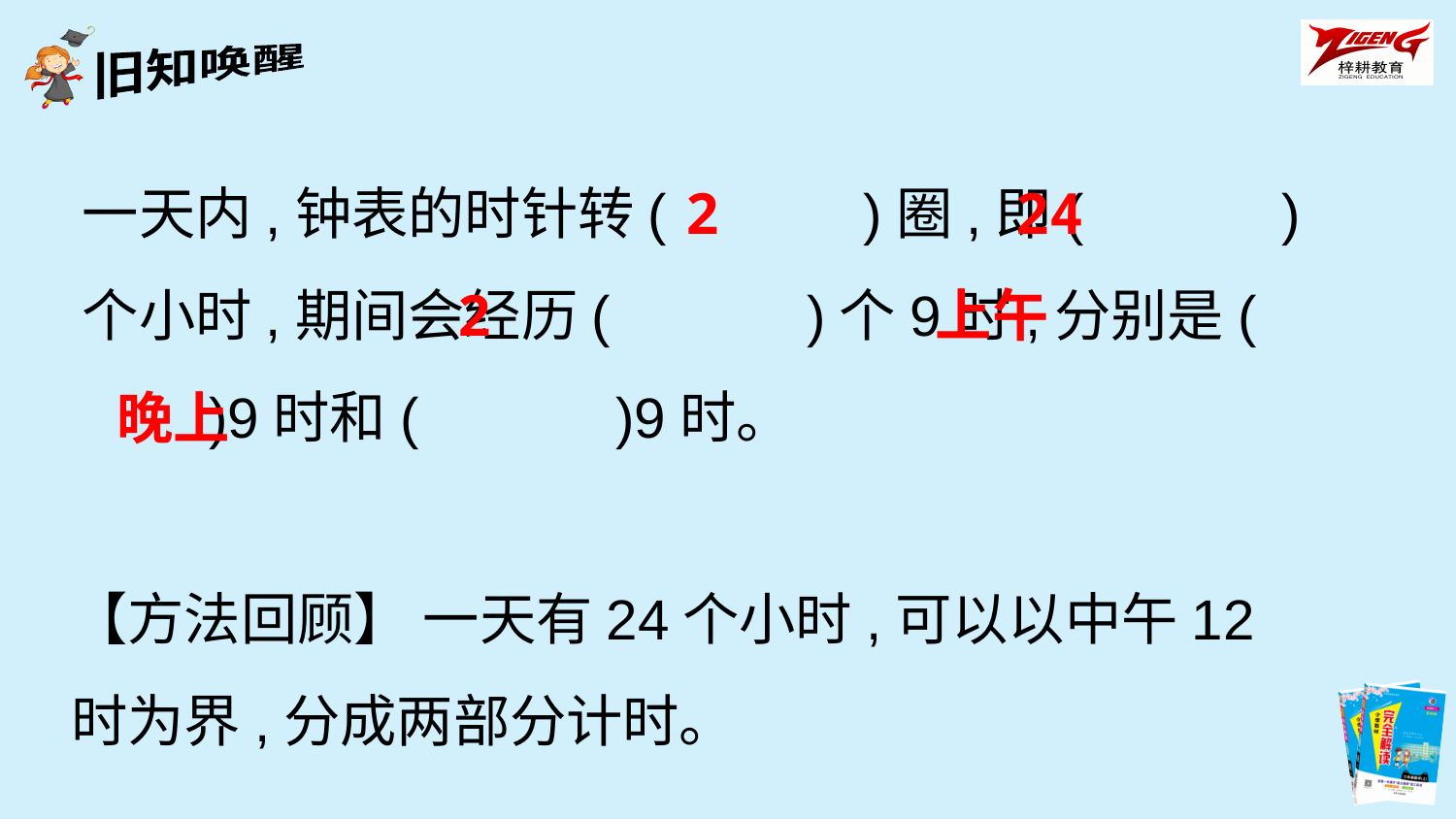

一天内,钟表的时针转(　　　)圈,即(　　　)个小时,期间会经历(　　　)个9时,分别是(　　　)9时和(　　　)9时。
2
24
2
上午
晚上
【方法回顾】 一天有24个小时,可以以中午12时为界,分成两部分计时。